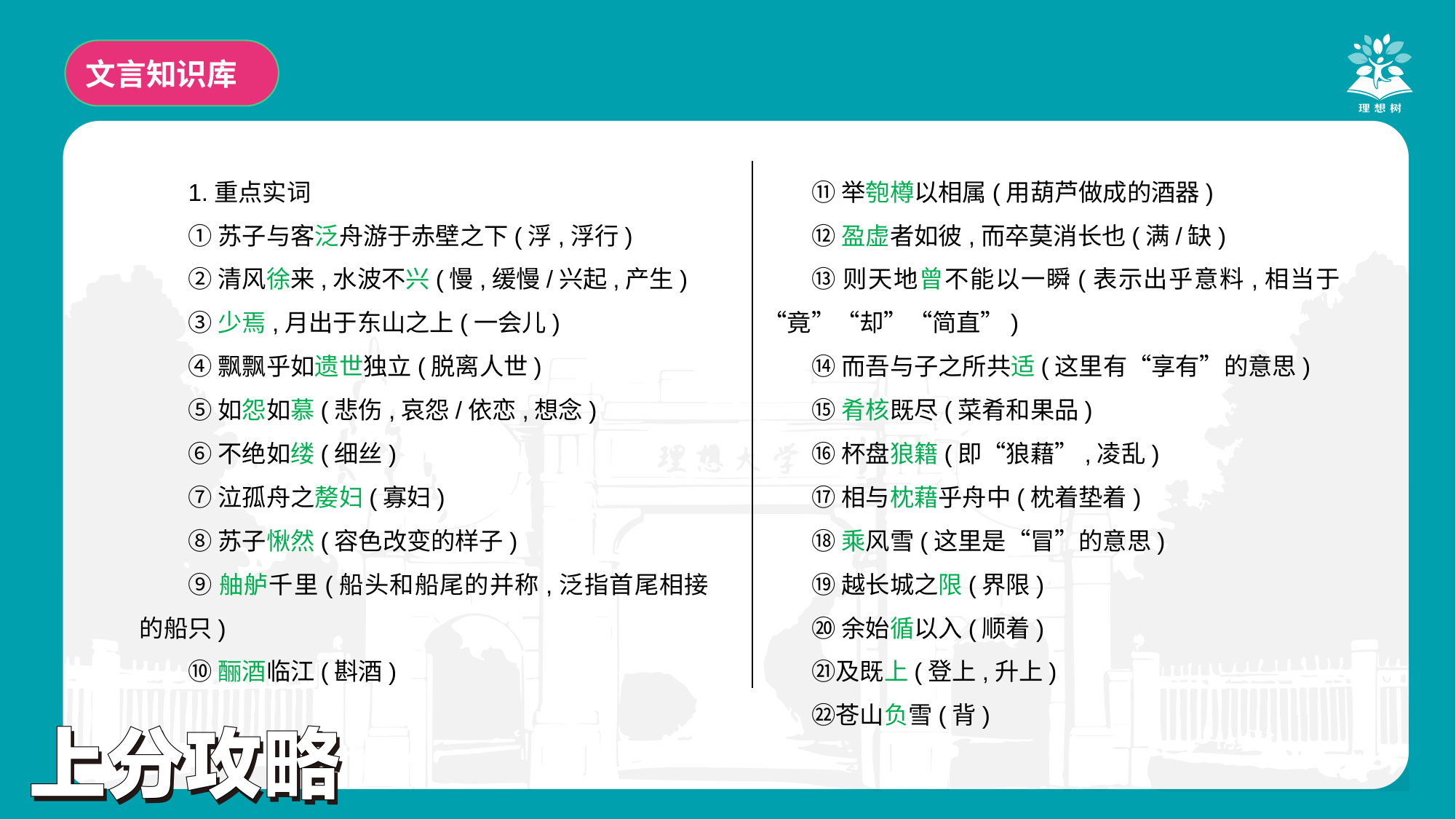

文言知识库
1.重点实词
①苏子与客泛舟游于赤壁之下(浮,浮行)
②清风徐来,水波不兴(慢,缓慢/兴起,产生)
③少焉,月出于东山之上(一会儿)
④飘飘乎如遗世独立(脱离人世)
⑤如怨如慕(悲伤,哀怨/依恋,想念)
⑥不绝如缕(细丝)
⑦泣孤舟之嫠妇(寡妇)
⑧苏子愀然(容色改变的样子)
⑨舳舻千里(船头和船尾的并称,泛指首尾相接的船只)
⑩酾酒临江(斟酒)
⑪举匏樽以相属(用葫芦做成的酒器)
⑫盈虚者如彼,而卒莫消长也(满/缺)
⑬则天地曾不能以一瞬(表示出乎意料,相当于“竟”“却”“简直”)
⑭而吾与子之所共适(这里有“享有”的意思)
⑮肴核既尽(菜肴和果品)
⑯杯盘狼籍(即“狼藉”,凌乱)
⑰相与枕藉乎舟中(枕着垫着)
⑱乘风雪(这里是“冒”的意思)
⑲越长城之限(界限)
⑳余始循以入(顺着)
㉑及既上(登上,升上)
㉒苍山负雪(背)